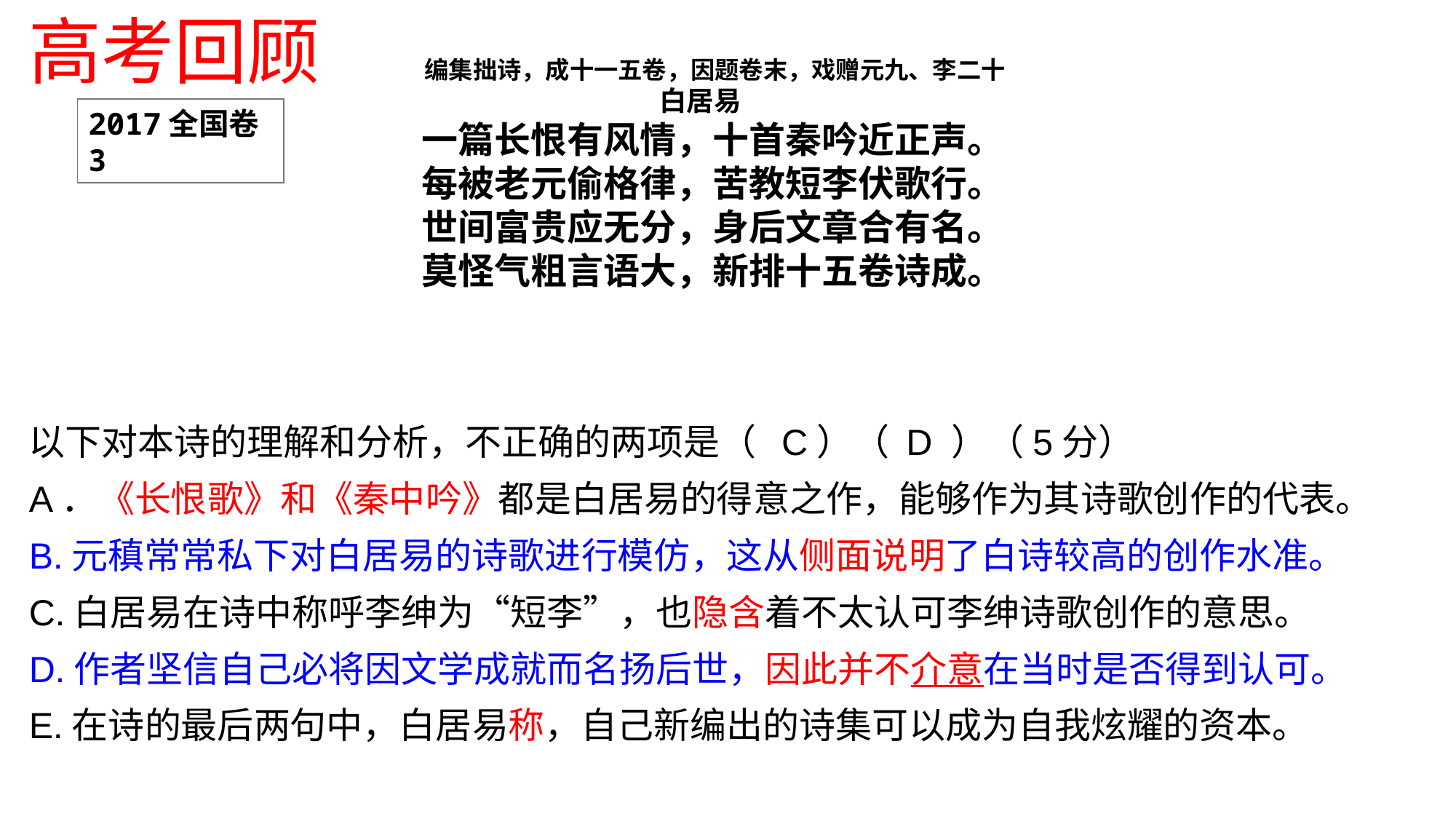

高考回顾
                  编集拙诗，成十一五卷，因题卷末，戏赠元九、李二十
            白居易
            一篇长恨有风情，十首秦吟近正声。
            每被老元偷格律，苦教短李伏歌行。
            世间富贵应无分，身后文章合有名。
            莫怪气粗言语大，新排十五卷诗成。
2017全国卷3
以下对本诗的理解和分析，不正确的两项是（  C）（ D ）（5分）
A．《长恨歌》和《秦中吟》都是白居易的得意之作，能够作为其诗歌创作的代表。
B.元稹常常私下对白居易的诗歌进行模仿，这从侧面说明了白诗较高的创作水准。
C.白居易在诗中称呼李绅为“短李”，也隐含着不太认可李绅诗歌创作的意思。
D.作者坚信自己必将因文学成就而名扬后世，因此并不介意在当时是否得到认可。
E.在诗的最后两句中，白居易称，自己新编出的诗集可以成为自我炫耀的资本。